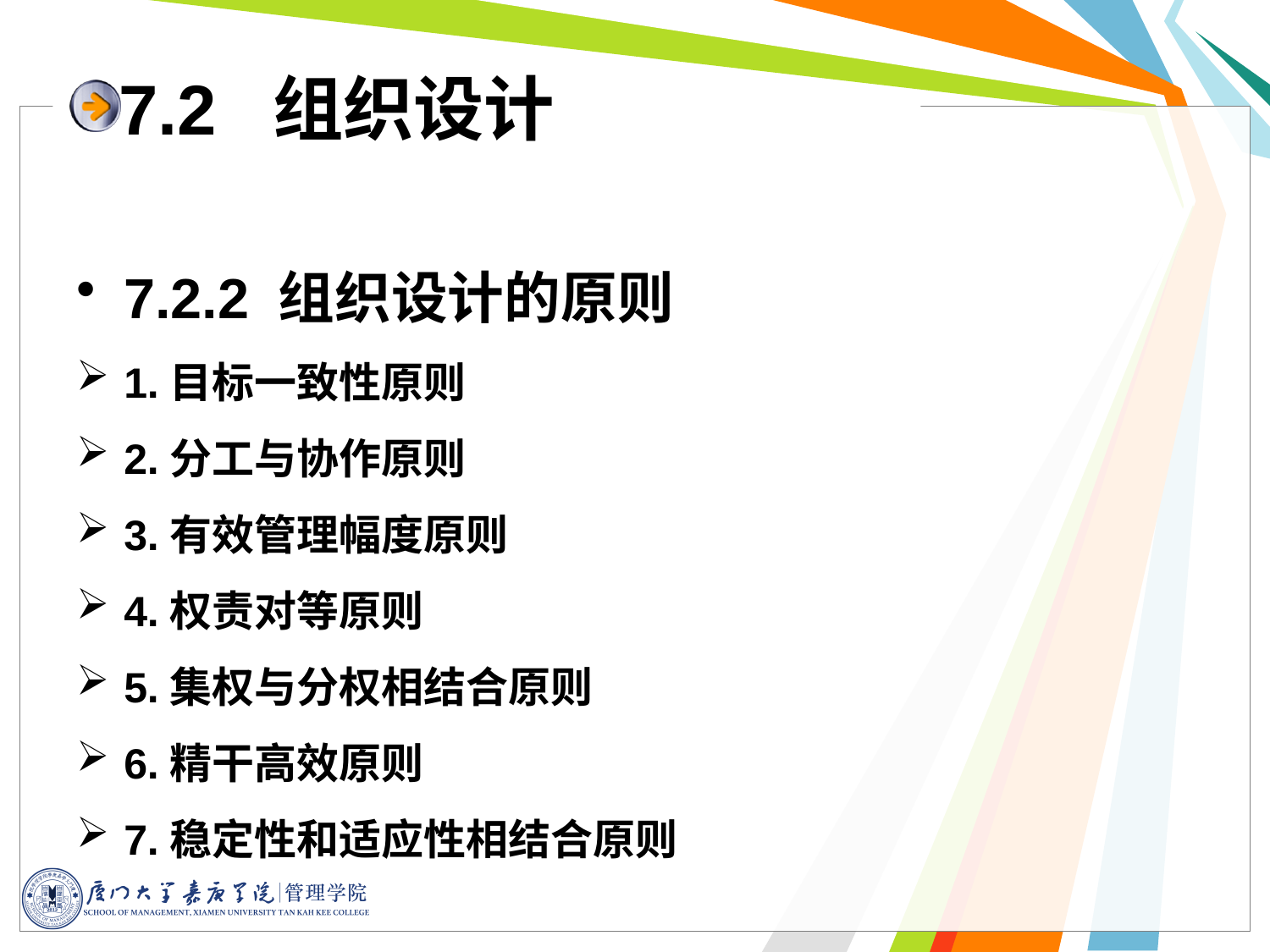

# 7.2  组织设计
7.2.2 组织设计的原则
1.目标一致性原则
2.分工与协作原则
3.有效管理幅度原则
4.权责对等原则
5.集权与分权相结合原则
6.精干高效原则
7.稳定性和适应性相结合原则